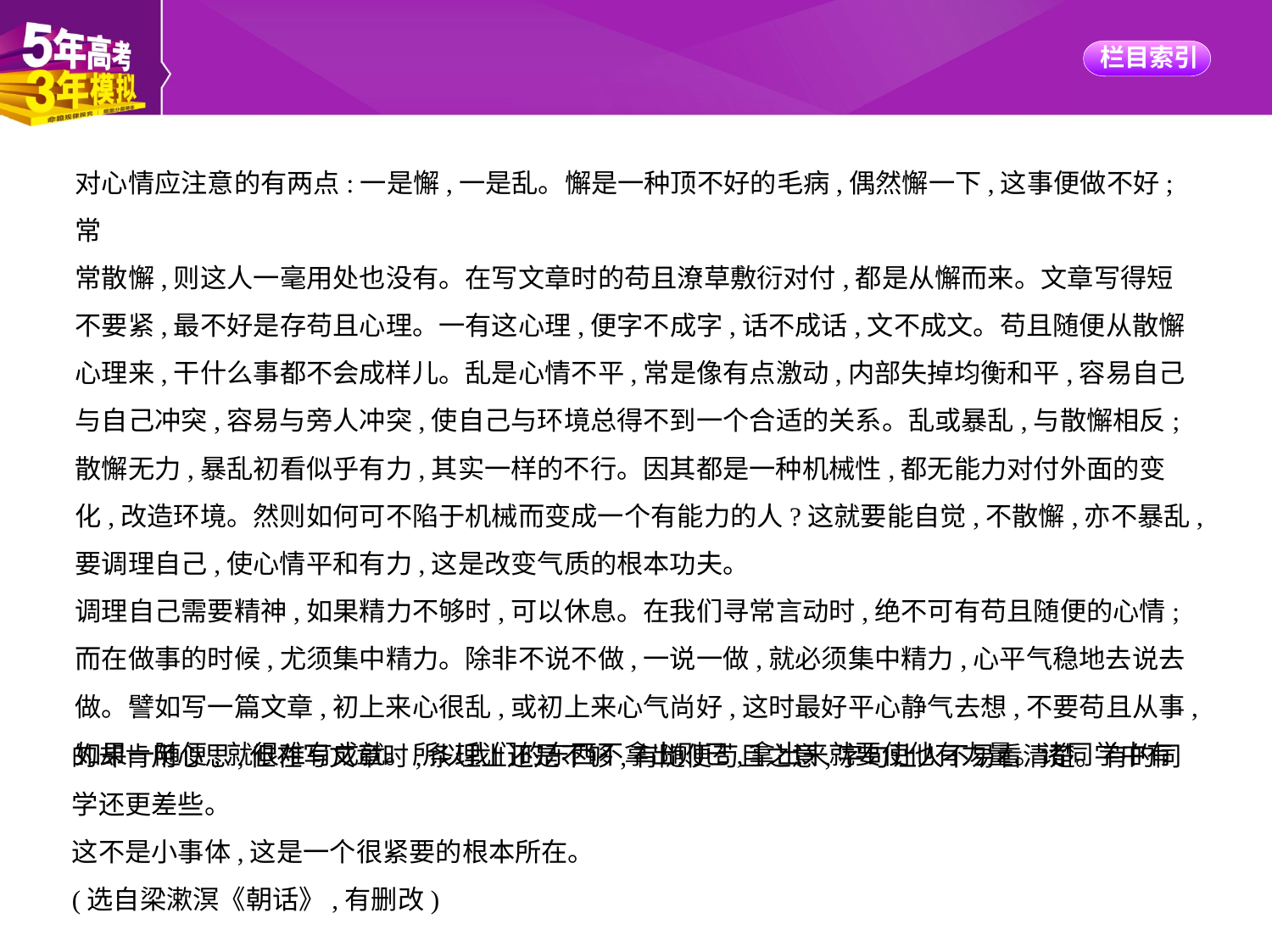

对心情应注意的有两点:一是懈,一是乱。懈是一种顶不好的毛病,偶然懈一下,这事便做不好;常
常散懈,则这人一毫用处也没有。在写文章时的苟且潦草敷衍对付,都是从懈而来。文章写得短
不要紧,最不好是存苟且心理。一有这心理,便字不成字,话不成话,文不成文。苟且随便从散懈
心理来,干什么事都不会成样儿。乱是心情不平,常是像有点激动,内部失掉均衡和平,容易自己
与自己冲突,容易与旁人冲突,使自己与环境总得不到一个合适的关系。乱或暴乱,与散懈相反;
散懈无力,暴乱初看似乎有力,其实一样的不行。因其都是一种机械性,都无能力对付外面的变
化,改造环境。然则如何可不陷于机械而变成一个有能力的人?这就要能自觉,不散懈,亦不暴乱,
要调理自己,使心情平和有力,这是改变气质的根本功夫。
调理自己需要精神,如果精力不够时,可以休息。在我们寻常言动时,绝不可有苟且随便的心情;
而在做事的时候,尤须集中精力。除非不说不做,一说一做,就必须集中精力,心平气稳地去说去
做。譬如写一篇文章,初上来心很乱,或初上来心气尚好,这时最好平心静气去想,不要苟且从事,
如果一随便,就很难有成就。所以我们的东西不拿出则已,拿出来就要使他有力量。诸同学中有
的却肯用心思,但在写文章时,条理上还是不够,有随便苟且之意,字句让人不易看清楚。有的同
学还更差些。
这不是小事体,这是一个很紧要的根本所在。
(选自梁漱溟《朝话》,有删改)